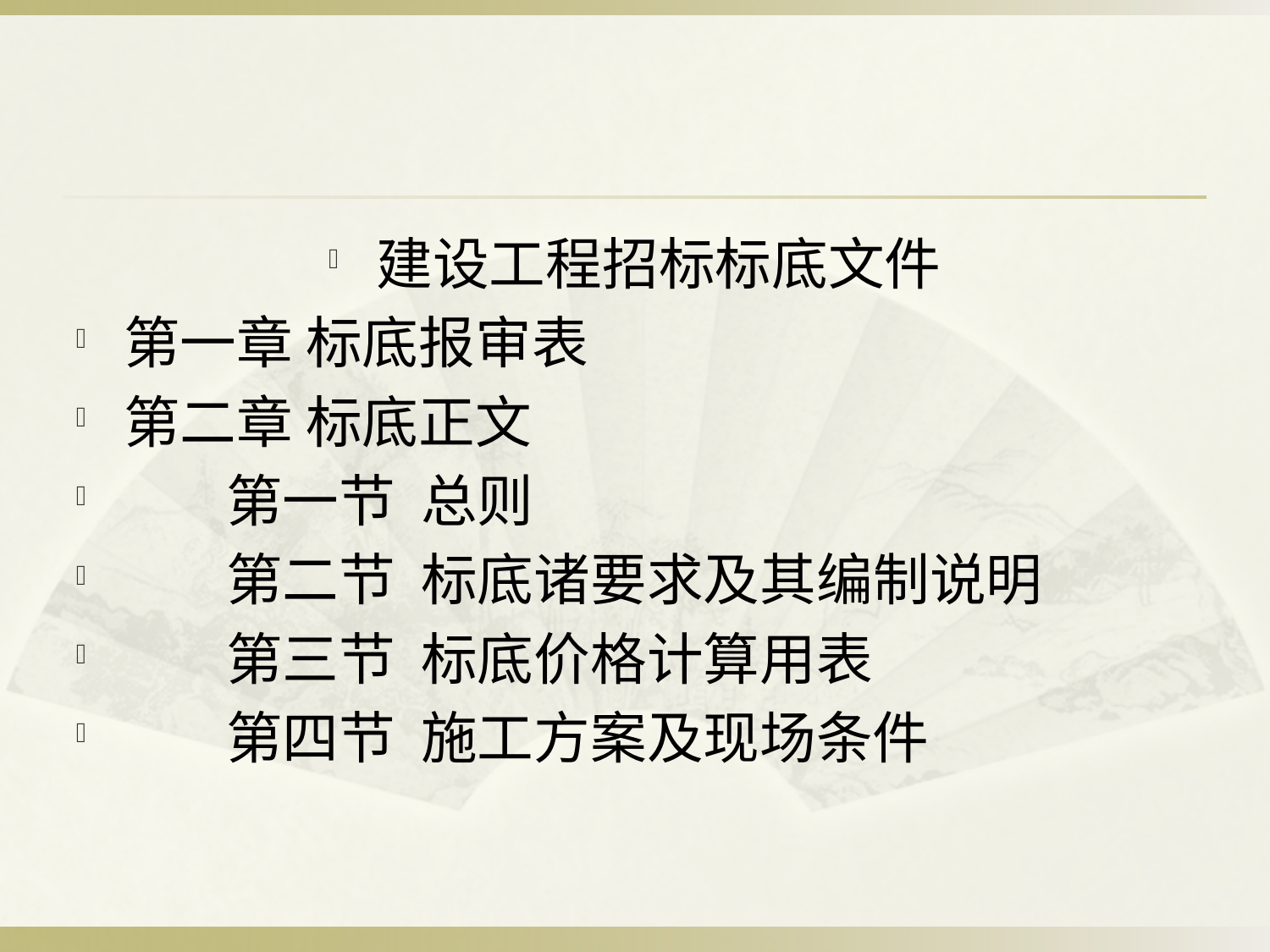

#
建设工程招标标底文件
第一章 标底报审表
第二章 标底正文
       第一节  总则
       第二节  标底诸要求及其编制说明
       第三节  标底价格计算用表
       第四节  施工方案及现场条件